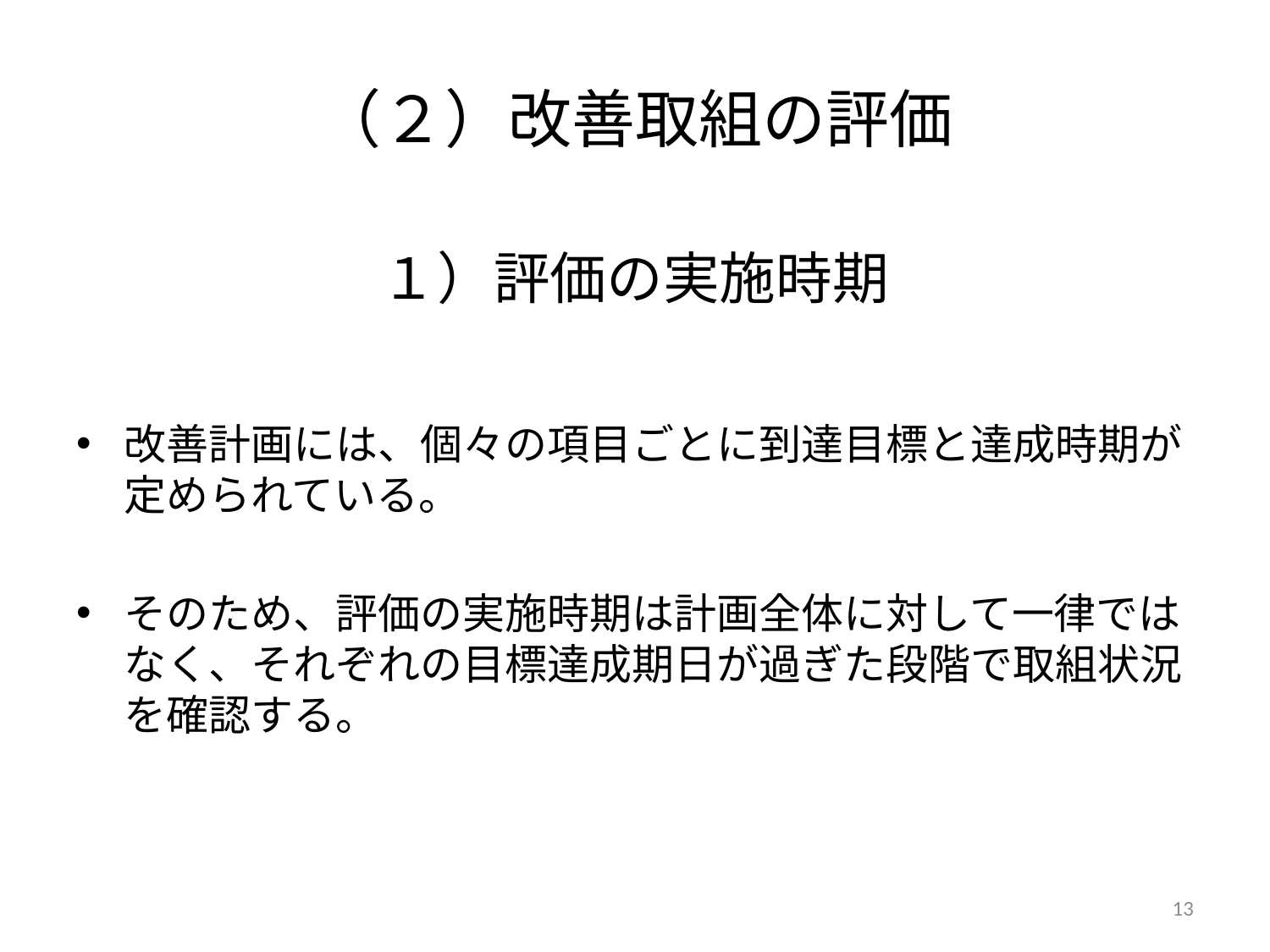

（２）改善取組の評価
１）評価の実施時期

改善計画には、個々の項目ごとに到達目標と達成時期が定められている。

そのため、評価の実施時期は計画全体に対して一律ではなく、それぞれの目標達成期日が過ぎた段階で取組状況を確認する。

13